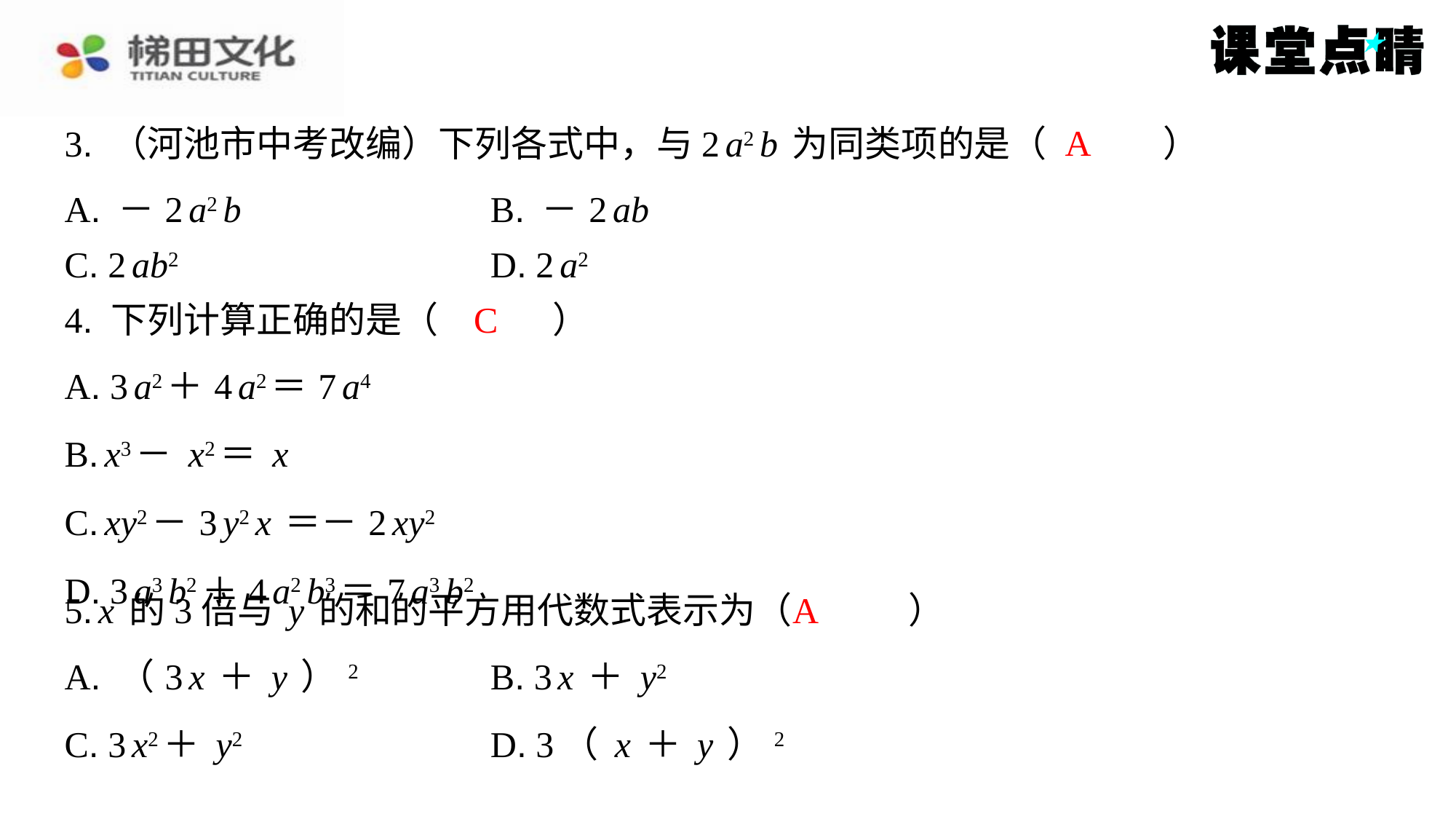

A
3. （河池市中考改编）下列各式中，与2a2b为同类项的是（　A　）
| A. －2a2b | B. －2ab |
| --- | --- |
| C. 2ab2 | D. 2a2 |
C
4. 下列计算正确的是（　C　）
| A. 3a2＋4a2＝7a4 |
| --- |
| B. x3－x2＝x |
| C. xy2－3y2x＝－2xy2 |
| D. 3a3b2＋4a2b3＝7a3b2 |
A
5. x的3倍与y的和的平方用代数式表示为（　A　）
| A. （3x＋y）2 | B. 3x＋y2 |
| --- | --- |
| C. 3x2＋y2 | D. 3（x＋y）2 |